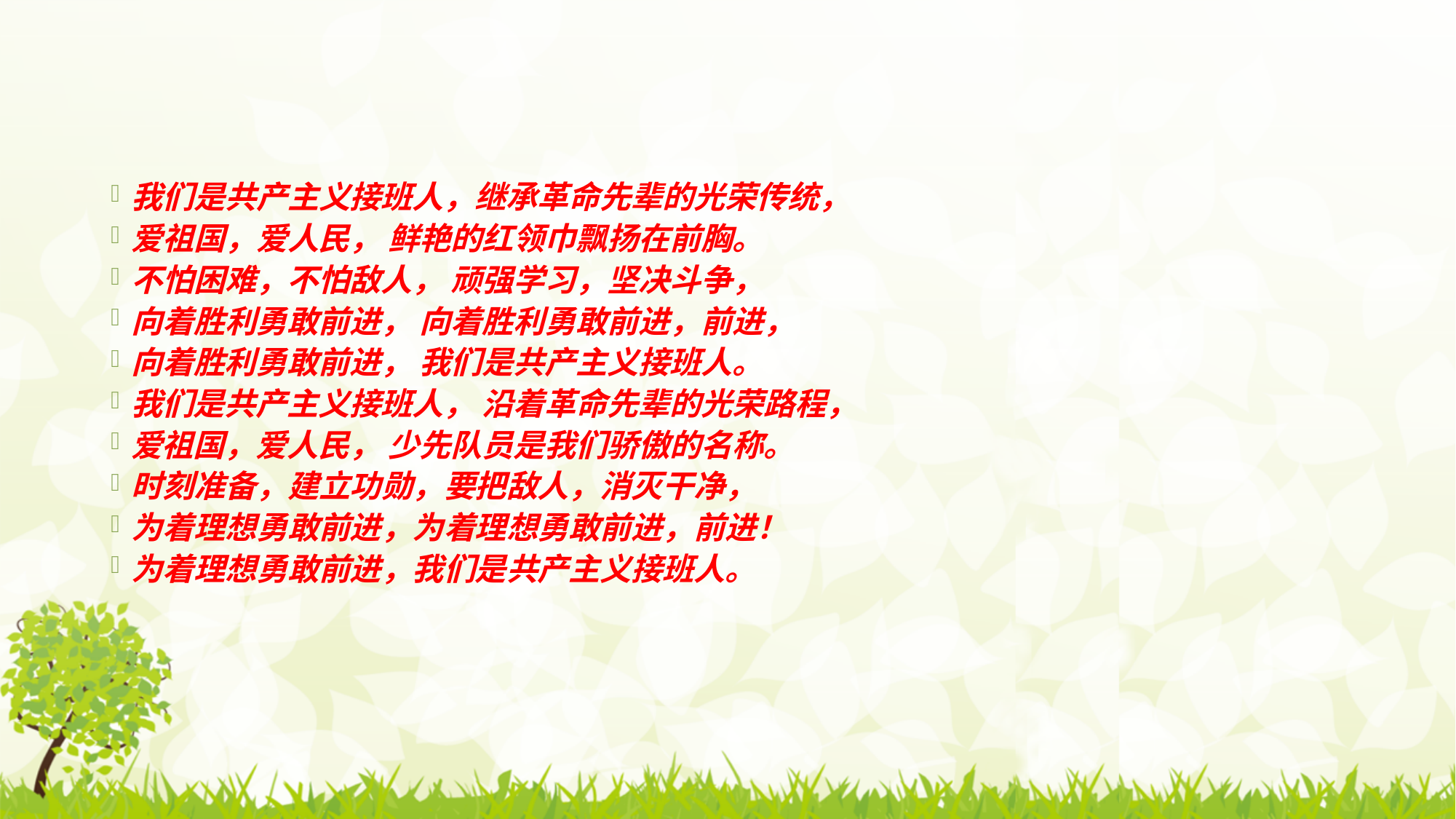

#
我们是共产主义接班人，继承革命先辈的光荣传统，
爱祖国，爱人民， 鲜艳的红领巾飘扬在前胸。
不怕困难，不怕敌人， 顽强学习，坚决斗争，
向着胜利勇敢前进， 向着胜利勇敢前进，前进，
向着胜利勇敢前进， 我们是共产主义接班人。
我们是共产主义接班人， 沿着革命先辈的光荣路程，
爱祖国，爱人民， 少先队员是我们骄傲的名称。
时刻准备，建立功勋，要把敌人，消灭干净，
为着理想勇敢前进，为着理想勇敢前进，前进！
为着理想勇敢前进，我们是共产主义接班人。